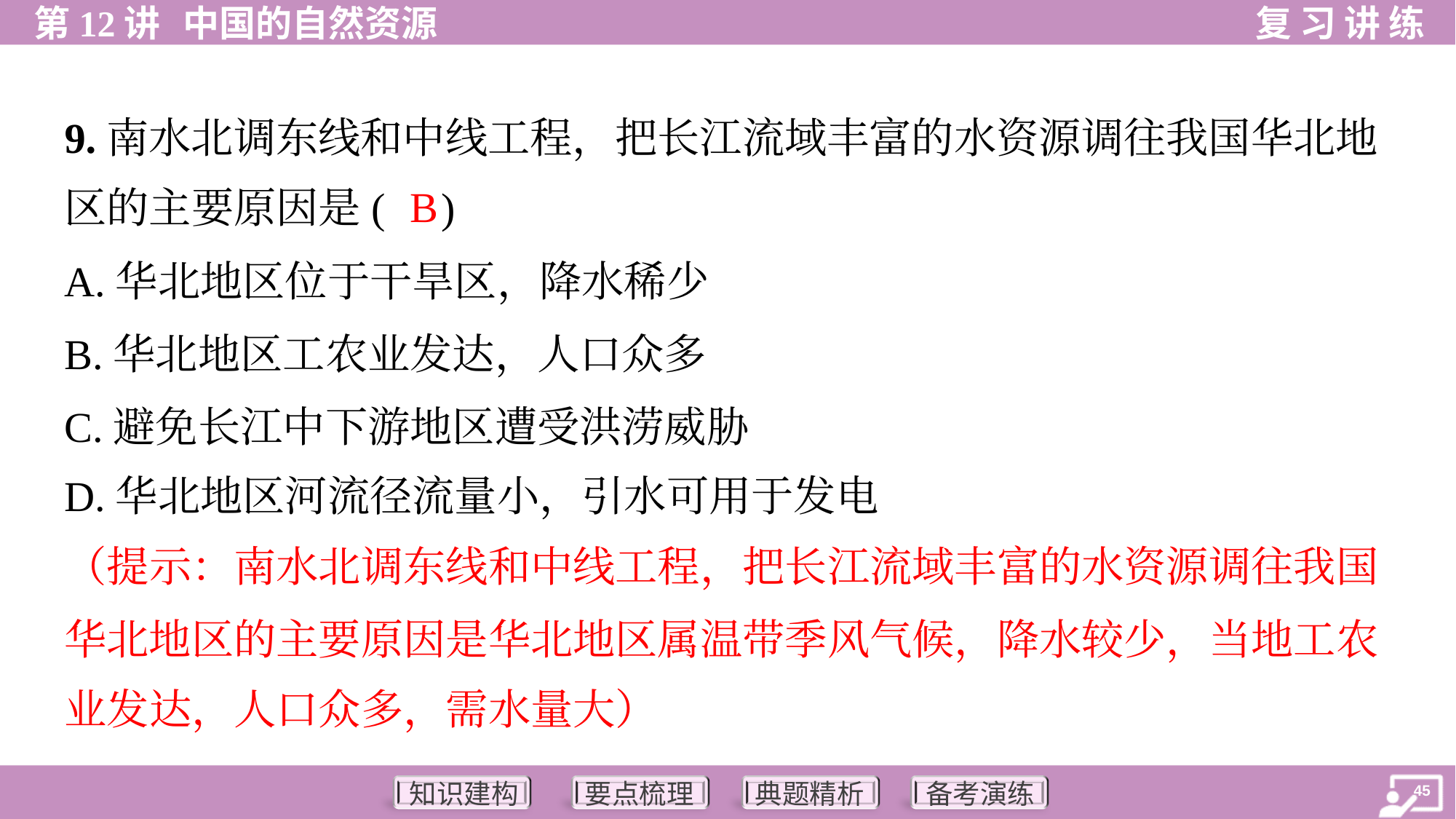

9.南水北调东线和中线工程，把长江流域丰富的水资源调往我国华北地
区的主要原因是(     )
B
A.华北地区位于干旱区，降水稀少
B.华北地区工农业发达，人口众多
C.避免长江中下游地区遭受洪涝威胁
D.华北地区河流径流量小，引水可用于发电
（提示：南水北调东线和中线工程，把长江流域丰富的水资源调往我国
华北地区的主要原因是华北地区属温带季风气候，降水较少，当地工农
业发达，人口众多，需水量大）